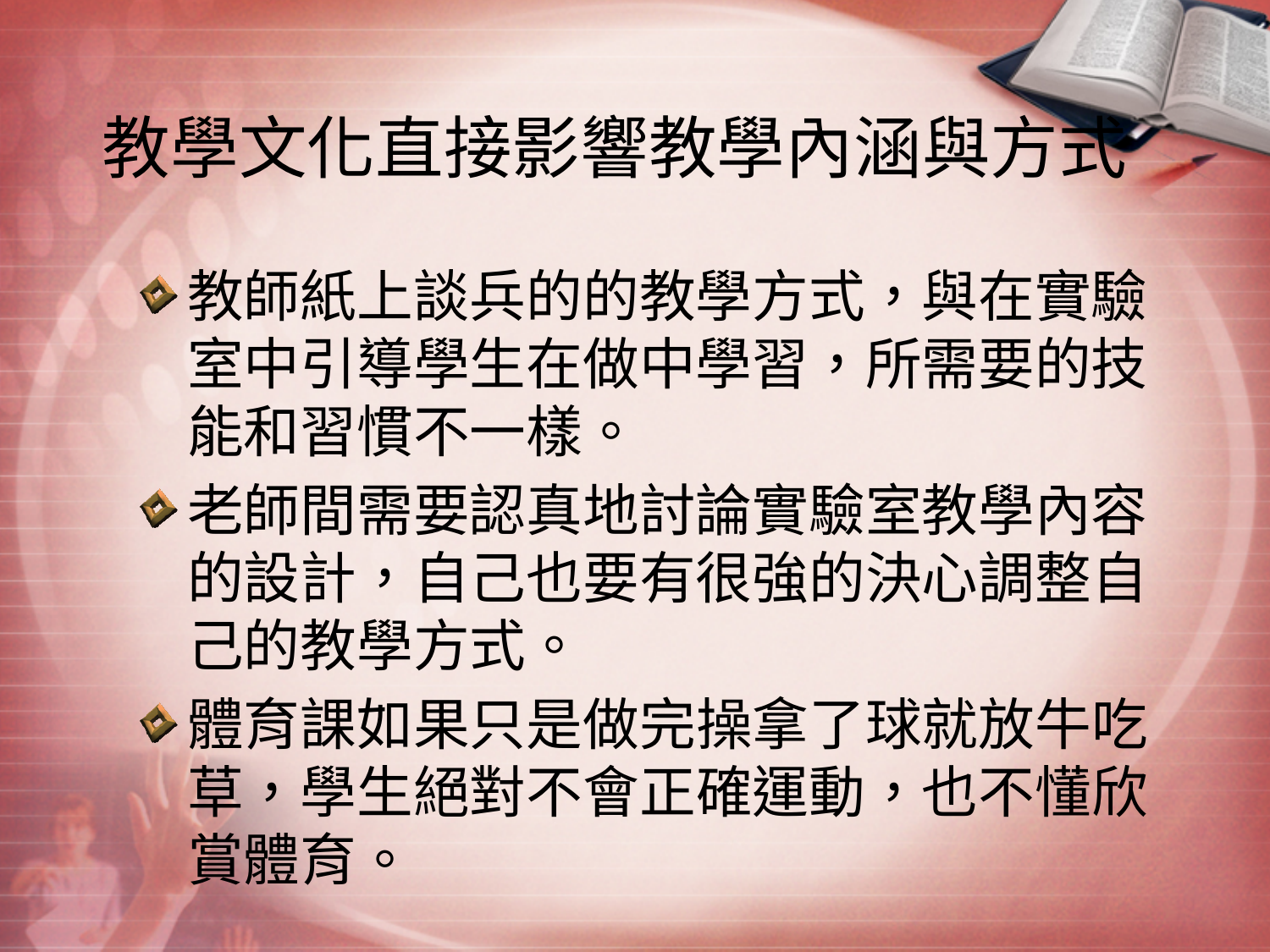

# 教學文化直接影響教學內涵與方式
教師紙上談兵的的教學方式，與在實驗室中引導學生在做中學習，所需要的技能和習慣不一樣。
老師間需要認真地討論實驗室教學內容的設計，自己也要有很強的決心調整自己的教學方式。
體育課如果只是做完操拿了球就放牛吃草，學生絕對不會正確運動，也不懂欣賞體育。